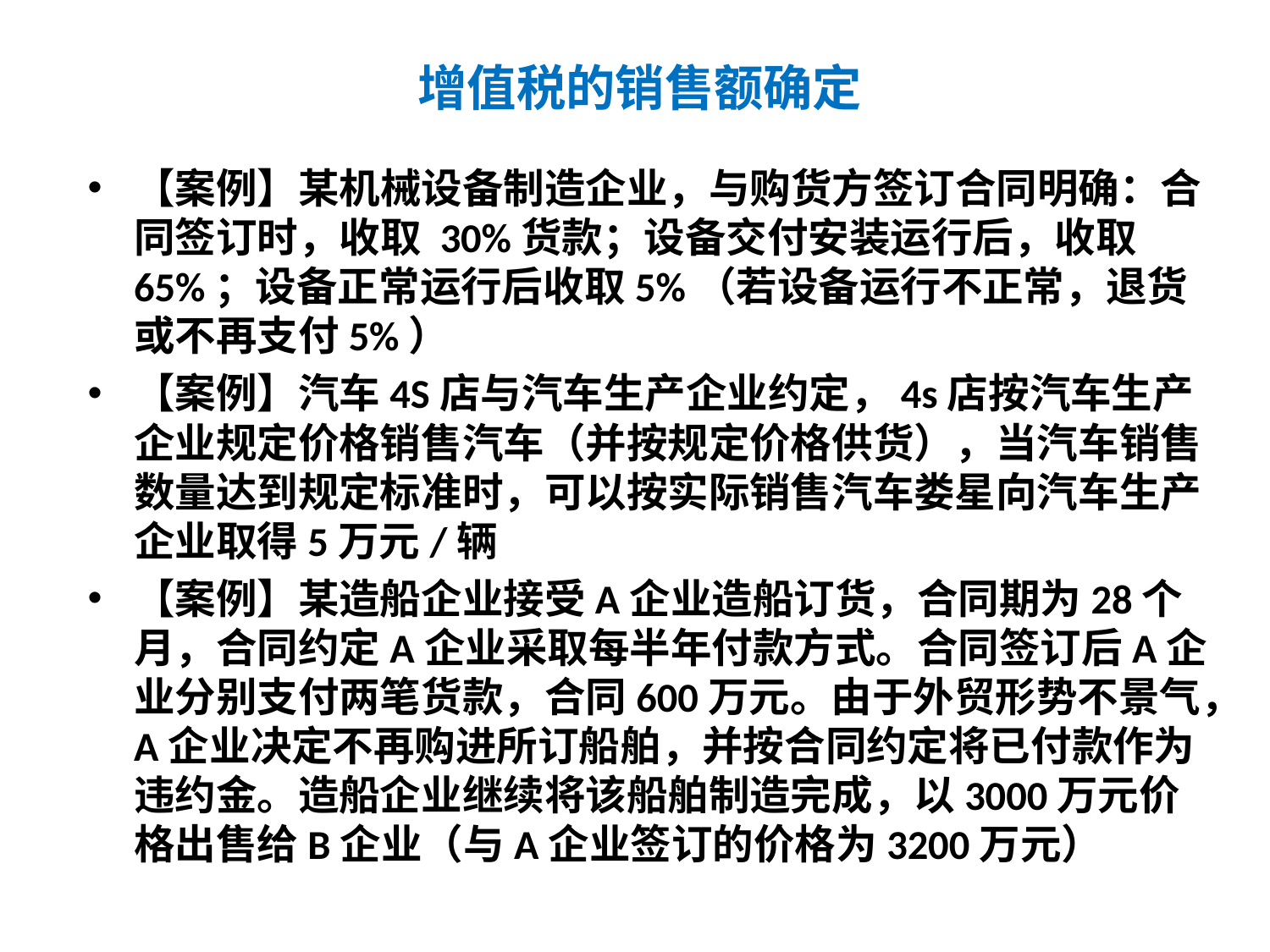

# 增值税的销售额确定
【案例】某机械设备制造企业，与购货方签订合同明确：合同签订时，收取 30%货款；设备交付安装运行后，收取65%；设备正常运行后收取5%（若设备运行不正常，退货或不再支付5%）
【案例】汽车4S店与汽车生产企业约定，4s店按汽车生产企业规定价格销售汽车（并按规定价格供货），当汽车销售数量达到规定标准时，可以按实际销售汽车娄星向汽车生产企业取得5万元/辆
【案例】某造船企业接受A企业造船订货，合同期为28个月，合同约定A企业采取每半年付款方式。合同签订后A企业分别支付两笔货款，合同600万元。由于外贸形势不景气，A企业决定不再购进所订船舶，并按合同约定将已付款作为违约金。造船企业继续将该船舶制造完成，以3000万元价格出售给B企业（与A企业签订的价格为3200万元）